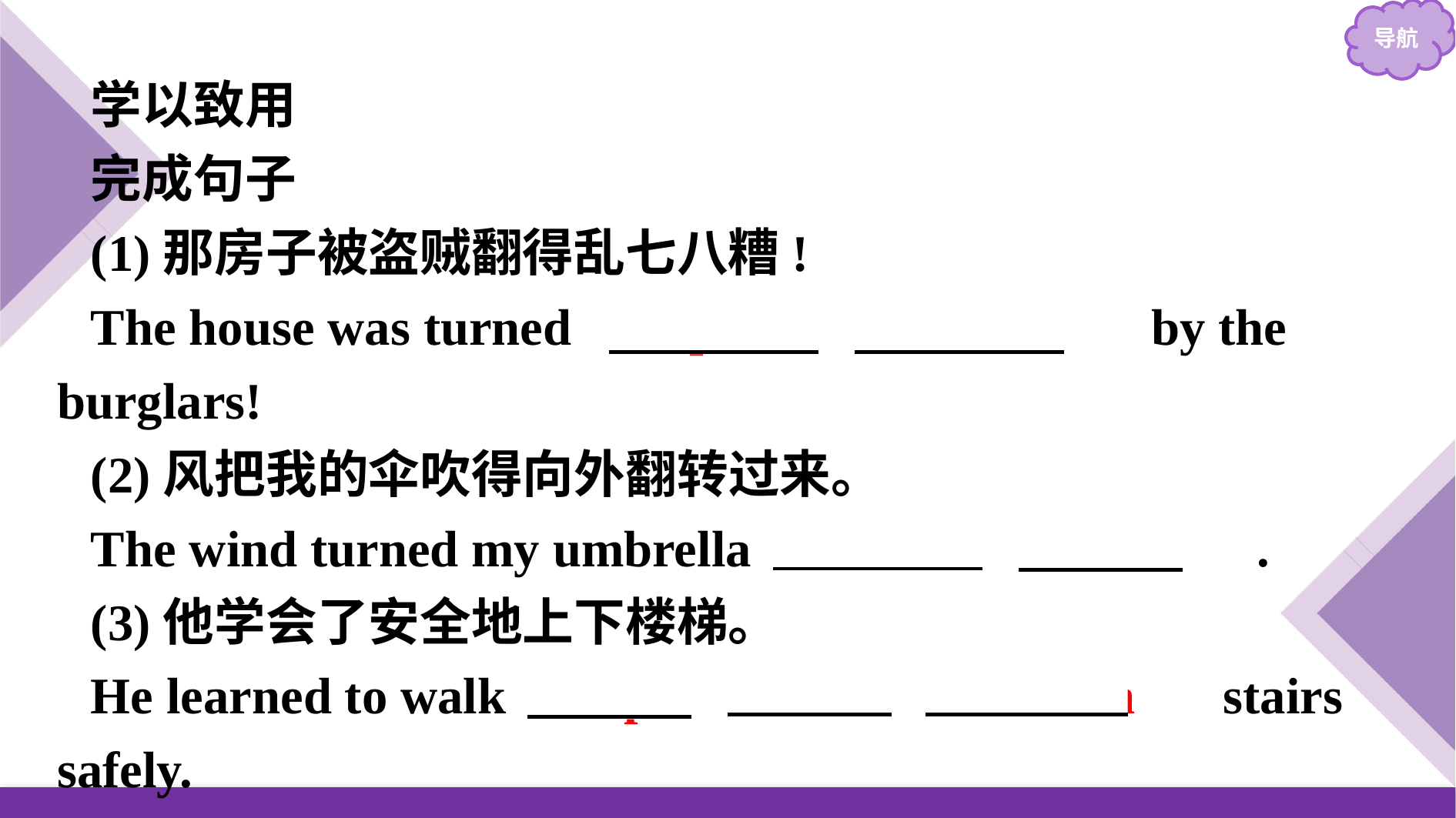

学以致用
完成句子
(1)那房子被盗贼翻得乱七八糟!
The house was turned 　upside　 　down　 by the burglars!
(2)风把我的伞吹得向外翻转过来。
The wind turned my umbrella 　inside　 　out　.
(3)他学会了安全地上下楼梯。
He learned to walk 　up　 　and　 　down　 stairs safely.